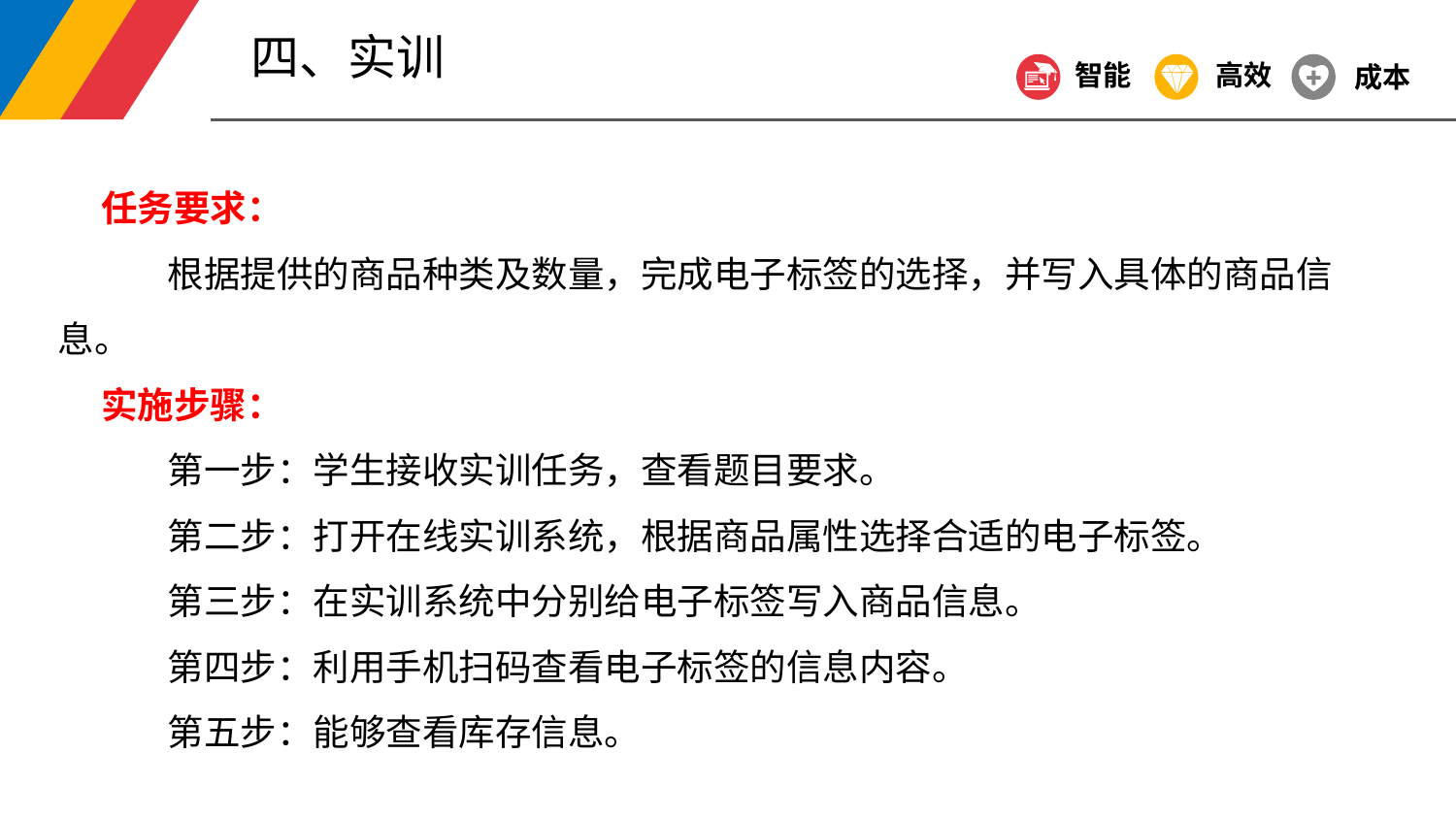

四、实训
智能
高效
成本
任务要求：
       根据提供的商品种类及数量，完成电子标签的选择，并写入具体的商品信息。
实施步骤：
       第一步：学生接收实训任务，查看题目要求。
       第二步：打开在线实训系统，根据商品属性选择合适的电子标签。
       第三步：在实训系统中分别给电子标签写入商品信息。
       第四步：利用手机扫码查看电子标签的信息内容。
       第五步：能够查看库存信息。